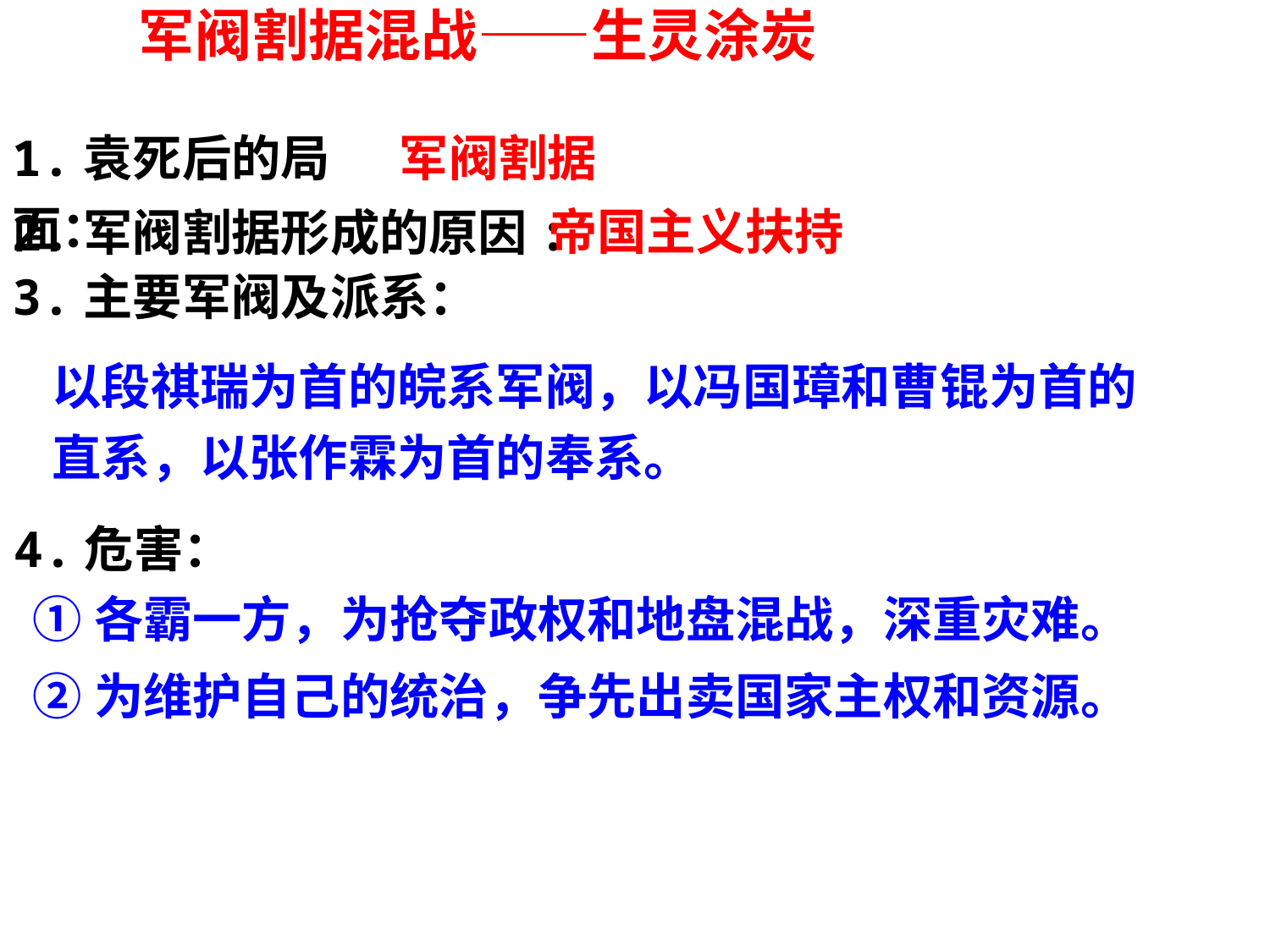

军阀割据混战——生灵涂炭
1.袁死后的局面：
军阀割据
帝国主义扶持
2.军阀割据形成的原因:
3.主要军阀及派系：
以段祺瑞为首的皖系军阀，以冯国璋和曹锟为首的直系，以张作霖为首的奉系。
4.危害：
①各霸一方，为抢夺政权和地盘混战，深重灾难。
②为维护自己的统治，争先出卖国家主权和资源。